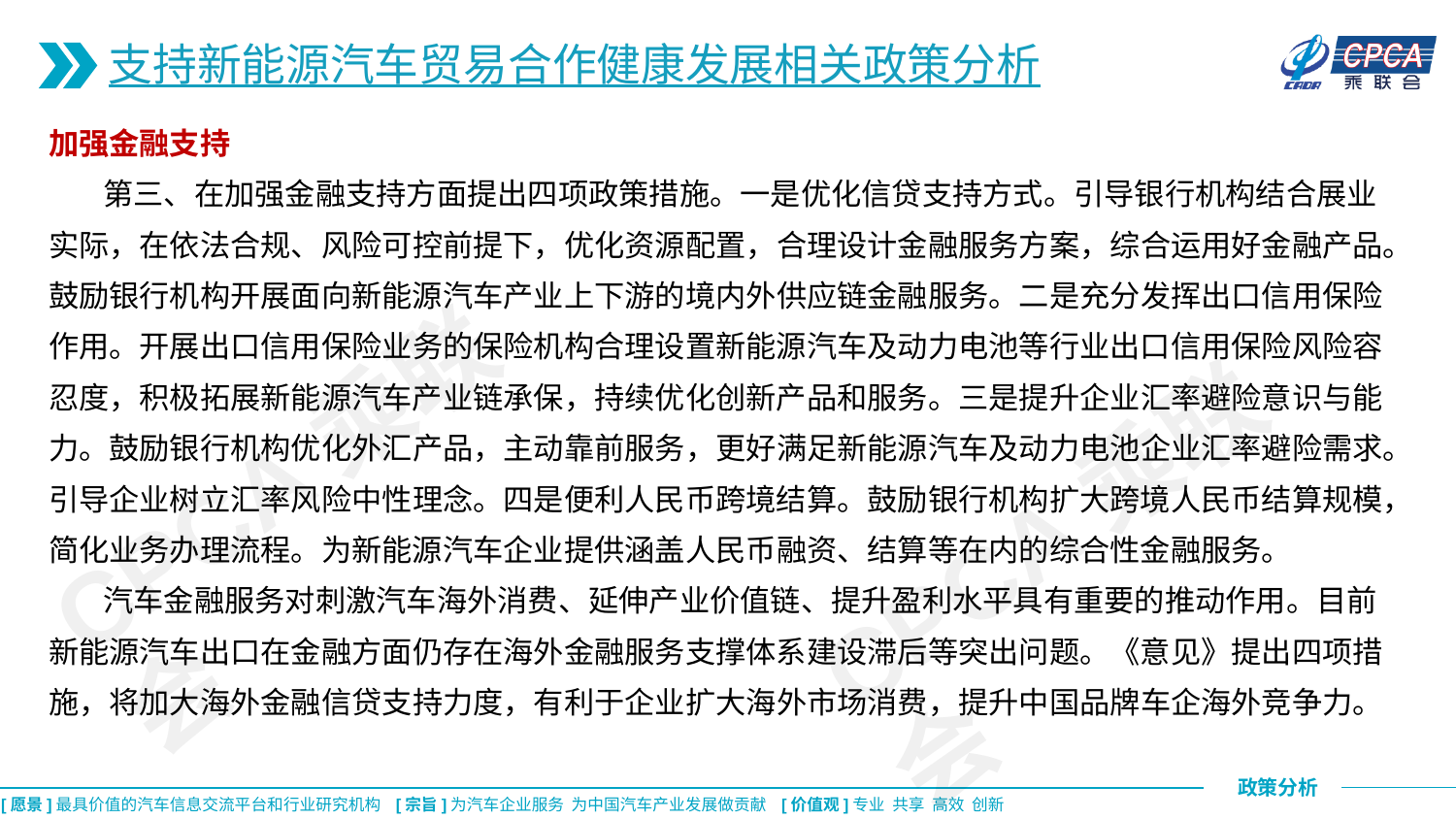

支持新能源汽车贸易合作健康发展相关政策分析
加强金融支持
       第三、在加强金融支持方面提出四项政策措施。一是优化信贷支持方式。引导银行机构结合展业实际，在依法合规、风险可控前提下，优化资源配置，合理设计金融服务方案，综合运用好金融产品。鼓励银行机构开展面向新能源汽车产业上下游的境内外供应链金融服务。二是充分发挥出口信用保险作用。开展出口信用保险业务的保险机构合理设置新能源汽车及动力电池等行业出口信用保险风险容忍度，积极拓展新能源汽车产业链承保，持续优化创新产品和服务。三是提升企业汇率避险意识与能力。鼓励银行机构优化外汇产品，主动靠前服务，更好满足新能源汽车及动力电池企业汇率避险需求。引导企业树立汇率风险中性理念。四是便利人民币跨境结算。鼓励银行机构扩大跨境人民币结算规模，简化业务办理流程。为新能源汽车企业提供涵盖人民币融资、结算等在内的综合性金融服务。
       汽车金融服务对刺激汽车海外消费、延伸产业价值链、提升盈利水平具有重要的推动作用。目前新能源汽车出口在金融方面仍存在海外金融服务支撑体系建设滞后等突出问题。《意见》提出四项措施，将加大海外金融信贷支持力度，有利于企业扩大海外市场消费，提升中国品牌车企海外竞争力。
CPCA乘联会
CPCA乘联会